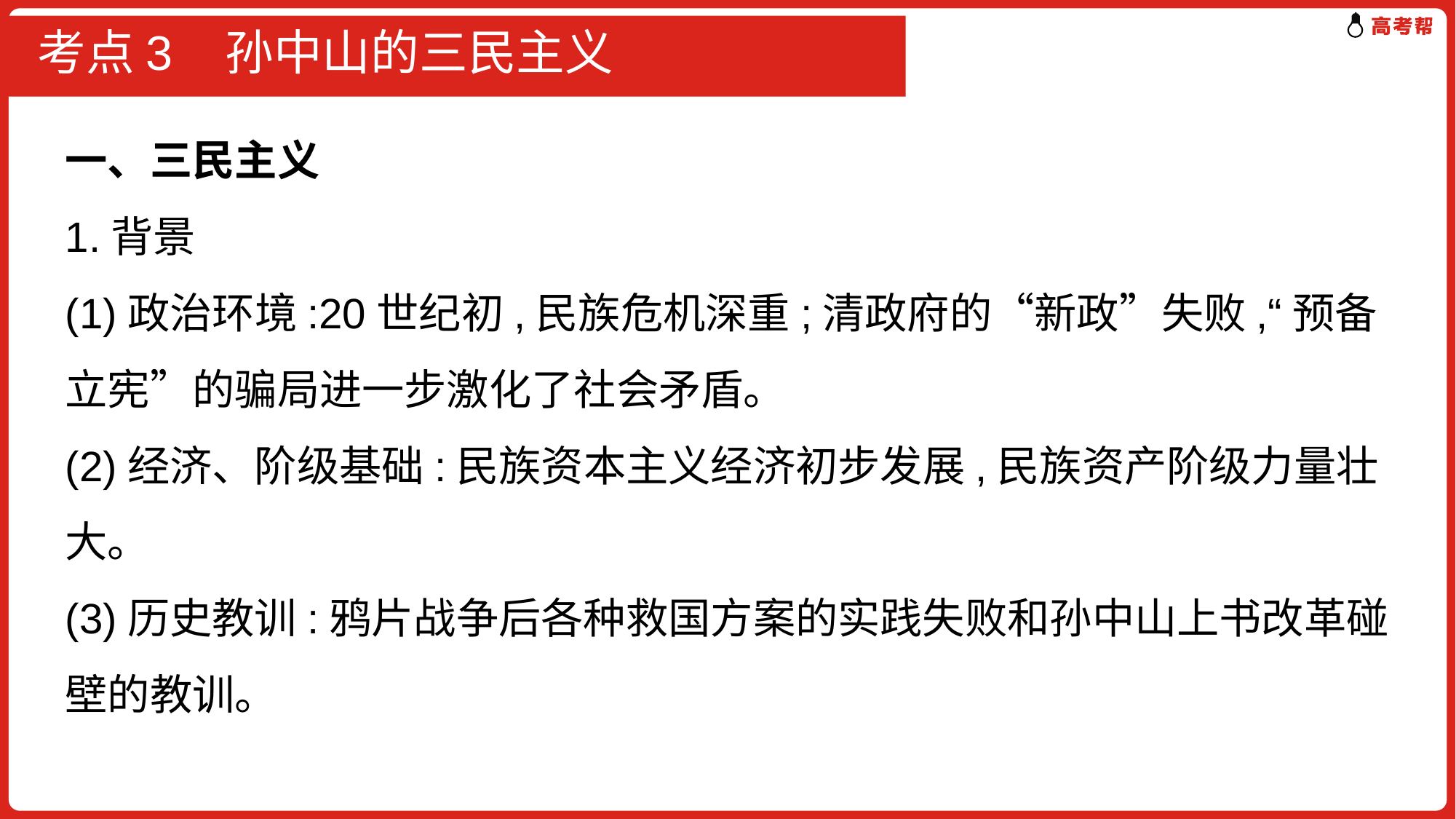

# 考点3   孙中山的三民主义
一、三民主义
1.背景
(1)政治环境:20世纪初,民族危机深重;清政府的“新政”失败,“预备立宪”的骗局进一步激化了社会矛盾。
(2)经济、阶级基础:民族资本主义经济初步发展,民族资产阶级力量壮大。
(3)历史教训:鸦片战争后各种救国方案的实践失败和孙中山上书改革碰壁的教训。